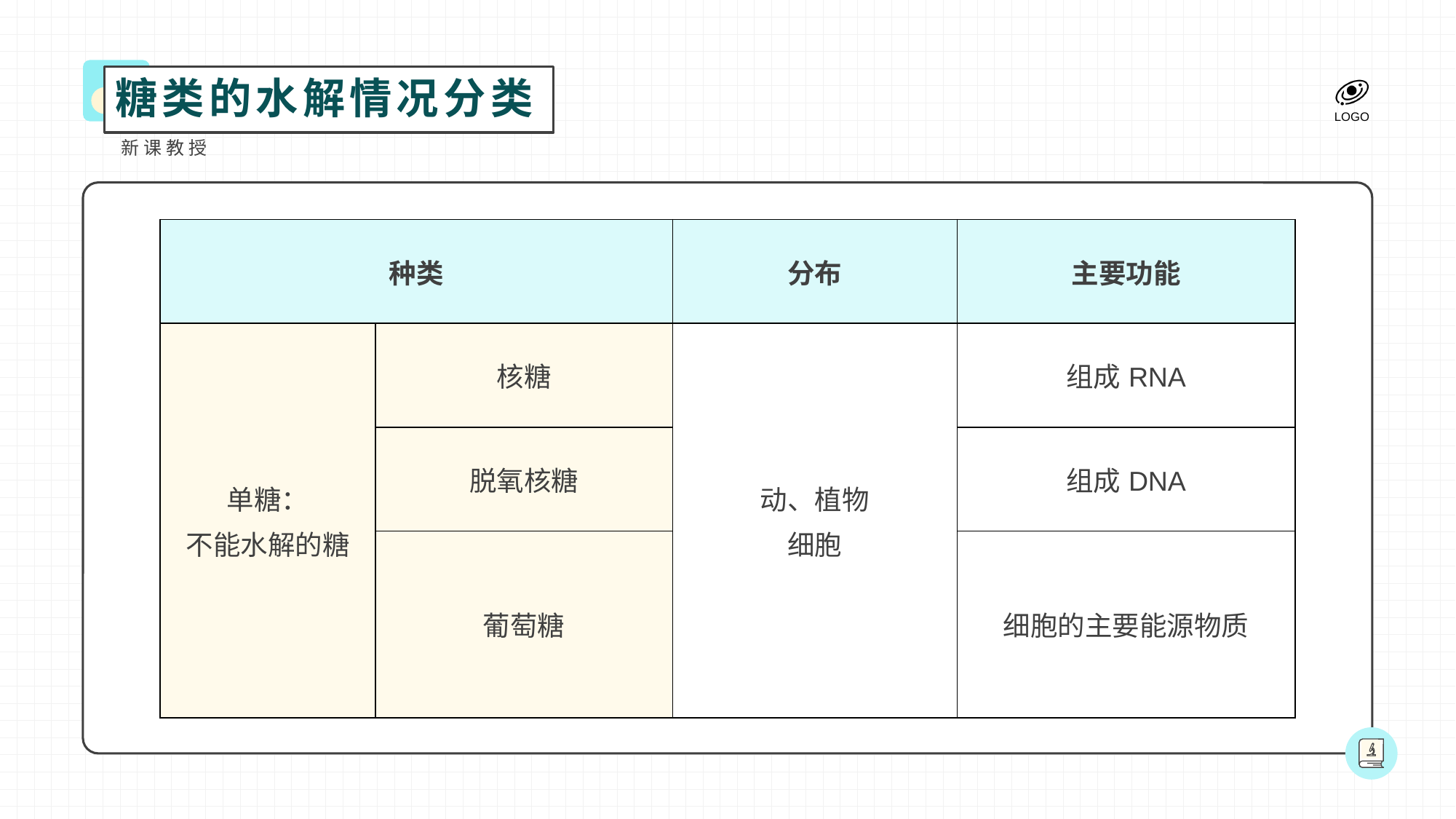

糖类的水解情况分类
新课教授
| 种类 |  | 分布 | 主要功能 |
| --- | --- | --- | --- |
| 单糖： 不能水解的糖 | 核糖 | 动、植物 细胞 | 组成RNA |
|  | 脱氧核糖 |  | 组成DNA |
|  | 葡萄糖 |  | 细胞的主要能源物质 |